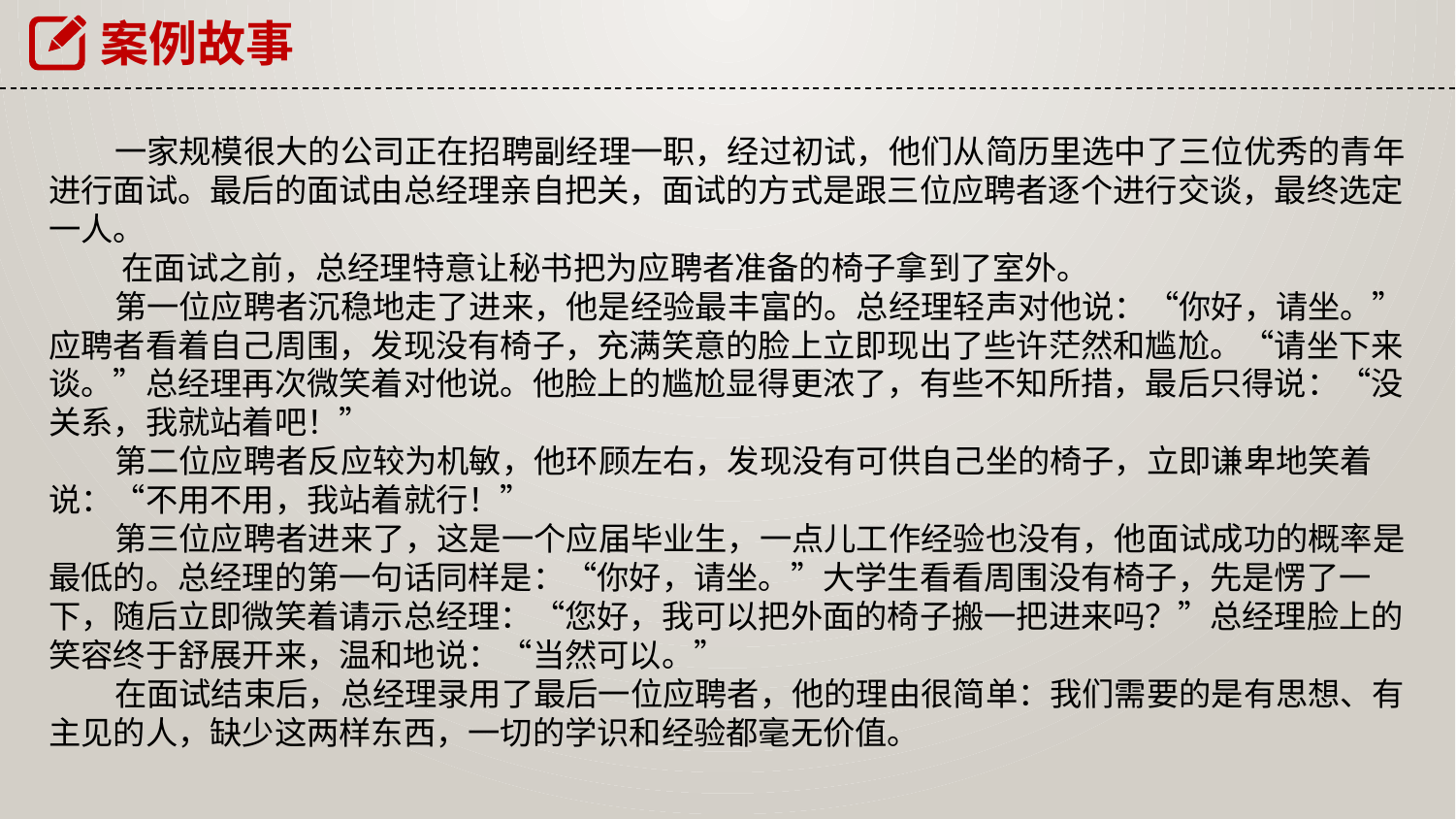

案例故事

        一家规模很大的公司正在招聘副经理一职，经过初试，他们从简历里选中了三位优秀的青年进行面试。最后的面试由总经理亲自把关，面试的方式是跟三位应聘者逐个进行交谈，最终选定一人。
         在面试之前，总经理特意让秘书把为应聘者准备的椅子拿到了室外。
        第一位应聘者沉稳地走了进来，他是经验最丰富的。总经理轻声对他说：“你好，请坐。”
应聘者看着自己周围，发现没有椅子，充满笑意的脸上立即现出了些许茫然和尴尬。“请坐下来谈。”总经理再次微笑着对他说。他脸上的尴尬显得更浓了，有些不知所措，最后只得说：“没关系，我就站着吧！”
        第二位应聘者反应较为机敏，他环顾左右，发现没有可供自己坐的椅子，立即谦卑地笑着说：“不用不用，我站着就行！”
        第三位应聘者进来了，这是一个应届毕业生，一点儿工作经验也没有，他面试成功的概率是最低的。总经理的第一句话同样是：“你好，请坐。”大学生看看周围没有椅子，先是愣了一下，随后立即微笑着请示总经理：“您好，我可以把外面的椅子搬一把进来吗？”总经理脸上的笑容终于舒展开来，温和地说：“当然可以。”
        在面试结束后，总经理录用了最后一位应聘者，他的理由很简单：我们需要的是有思想、有主见的人，缺少这两样东西，一切的学识和经验都毫无价值。
45